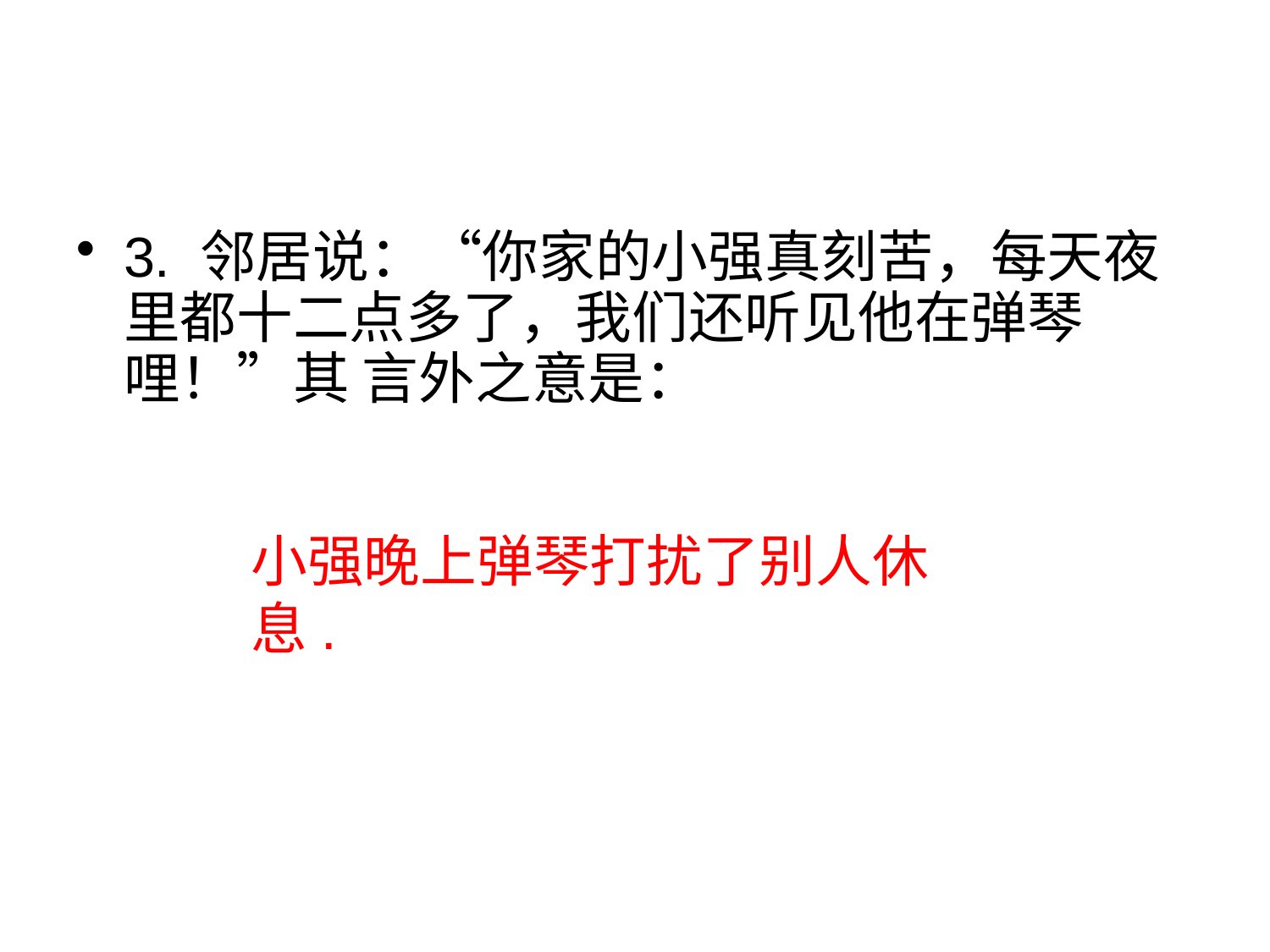

#
3. 邻居说：“你家的小强真刻苦，每天夜里都十二点多了，我们还听见他在弹琴哩！”其 言外之意是：
小强晚上弹琴打扰了别人休息.